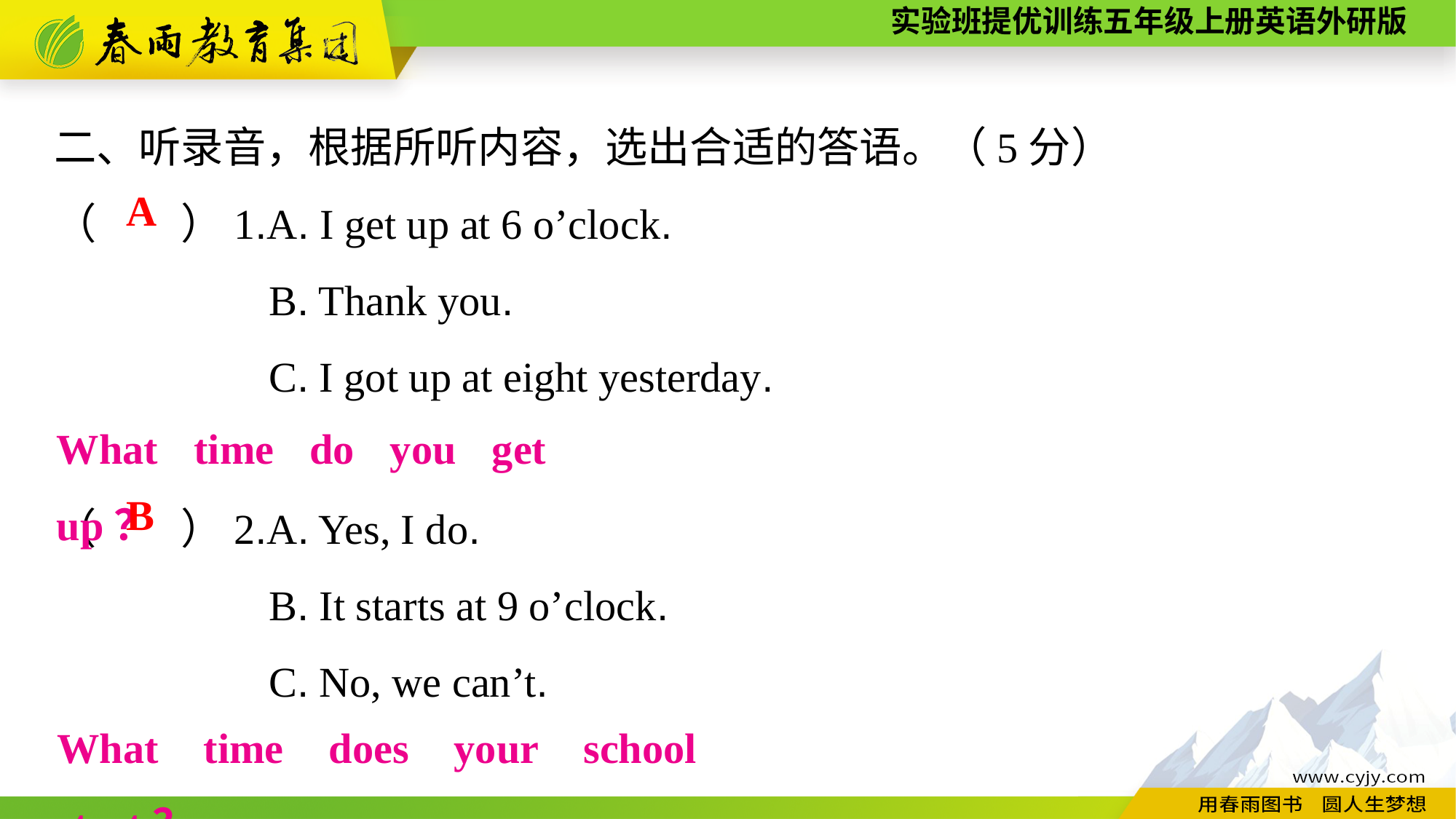

二、听录音，根据所听内容，选出合适的答语。（5分）
（　　）1.A. I get up at 6 o’clock.
B. Thank you.
C. I got up at eight yesterday.

（　　）2.A. Yes, I do.
B. It starts at 9 o’clock.
C. No, we can’t.
A
What time do you get up？
B
What time does your school start？